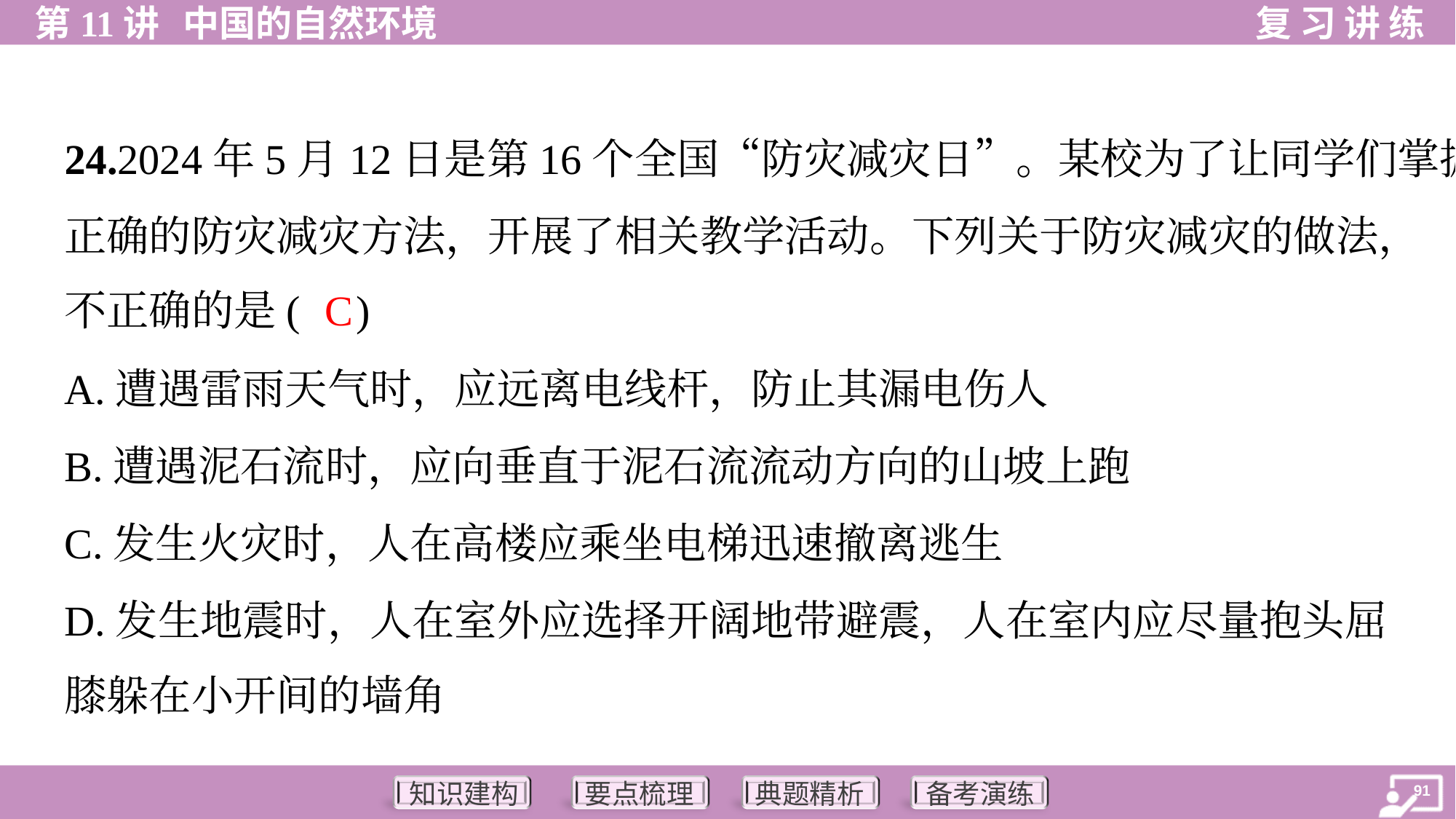

24.2024年5月12日是第16个全国“防灾减灾日”。某校为了让同学们掌握
正确的防灾减灾方法，开展了相关教学活动。下列关于防灾减灾的做法，
不正确的是(     )
C
A.遭遇雷雨天气时，应远离电线杆，防止其漏电伤人
B.遭遇泥石流时，应向垂直于泥石流流动方向的山坡上跑
C.发生火灾时，人在高楼应乘坐电梯迅速撤离逃生
D.发生地震时，人在室外应选择开阔地带避震，人在室内应尽量抱头屈
膝躲在小开间的墙角